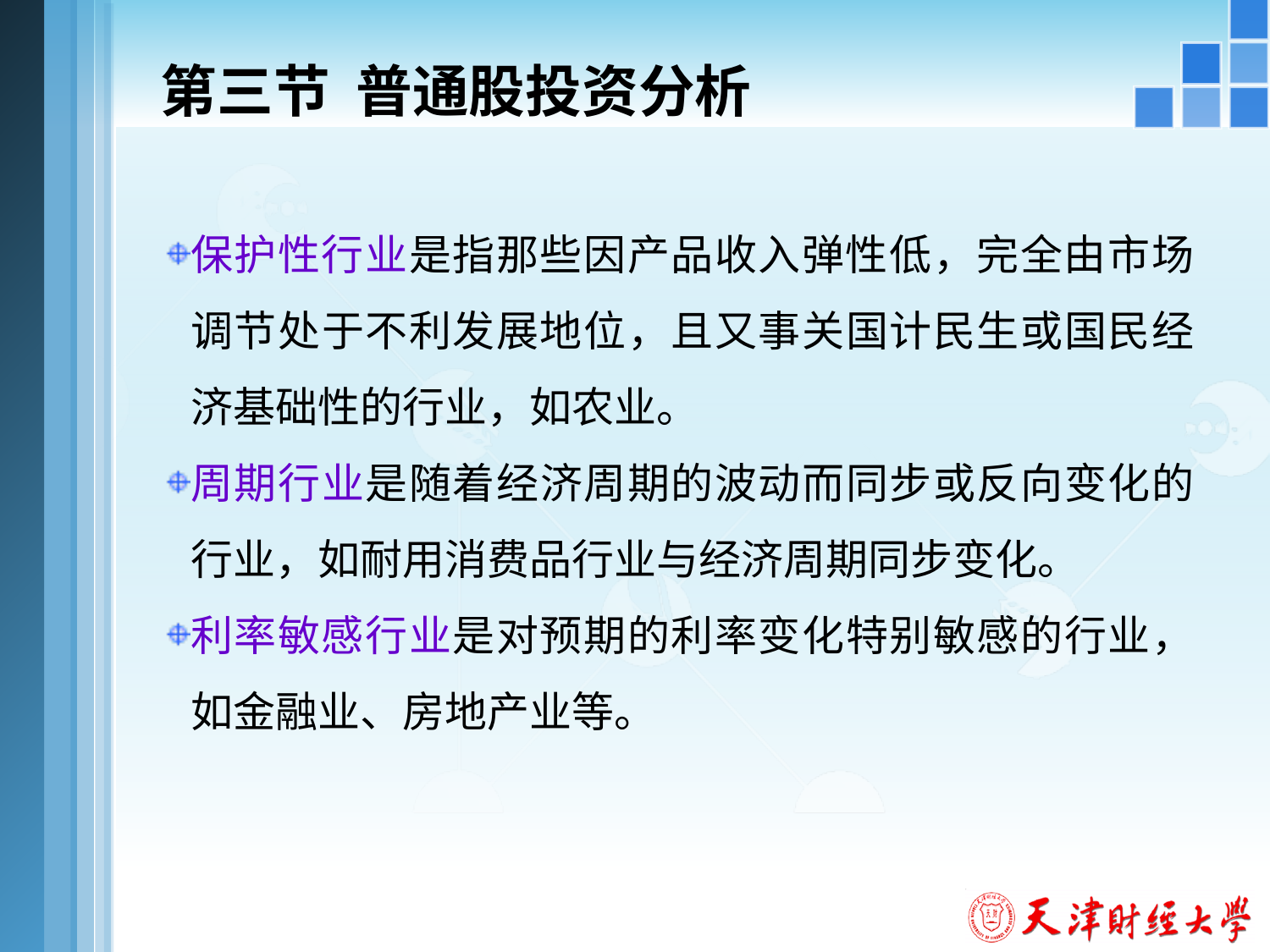

# 第三节  普通股投资分析
保护性行业是指那些因产品收入弹性低，完全由市场调节处于不利发展地位，且又事关国计民生或国民经济基础性的行业，如农业。
周期行业是随着经济周期的波动而同步或反向变化的行业，如耐用消费品行业与经济周期同步变化。
利率敏感行业是对预期的利率变化特别敏感的行业，如金融业、房地产业等。